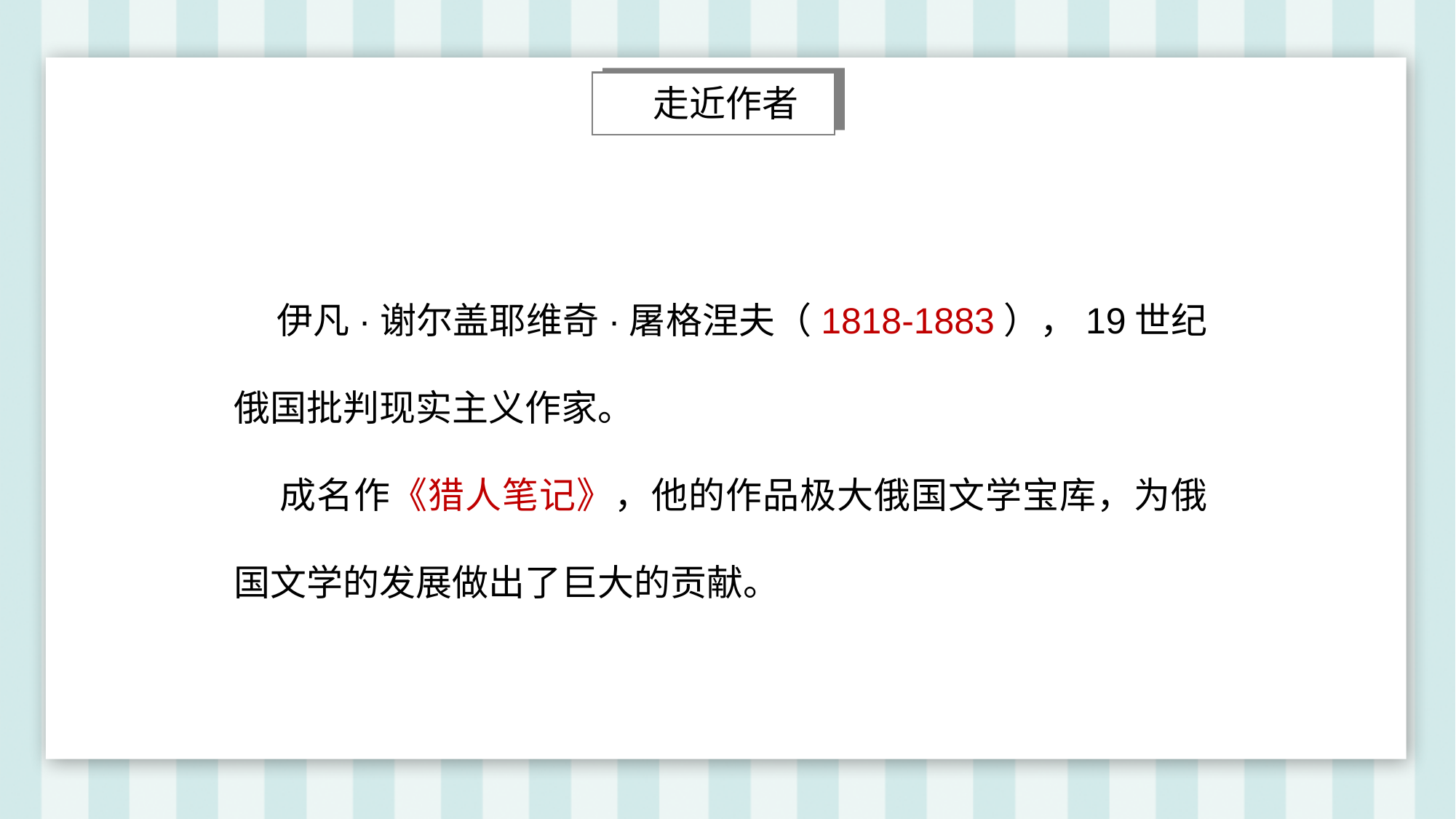

走近作者
    伊凡·谢尔盖耶维奇·屠格涅夫（1818-1883），19世纪俄国批判现实主义作家。
    成名作《猎人笔记》，他的作品极大俄国文学宝库，为俄国文学的发展做出了巨大的贡献。